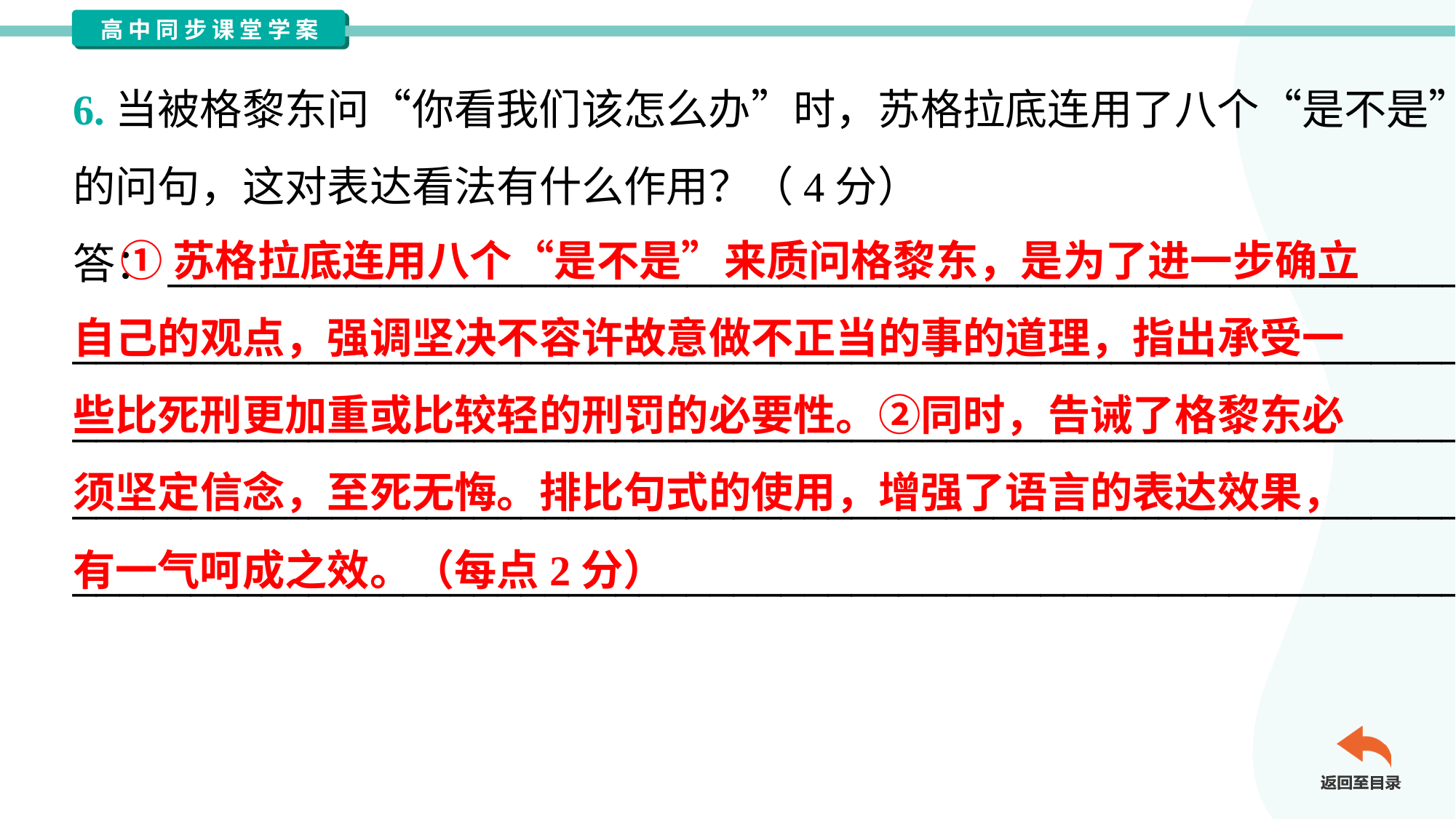

6.当被格黎东问“你看我们该怎么办”时，苏格拉底连用了八个“是不是”
的问句，这对表达看法有什么作用？（4分）
答：_________________________________________________________
_____________________________________________________________
_____________________________________________________________
_____________________________________________________________
_____________________________________________________________
     ①苏格拉底连用八个“是不是”来质问格黎东，是为了进一步确立
自己的观点，强调坚决不容许故意做不正当的事的道理，指出承受一
些比死刑更加重或比较轻的刑罚的必要性。②同时，告诫了格黎东必
须坚定信念，至死无悔。排比句式的使用，增强了语言的表达效果，
有一气呵成之效。（每点2分）